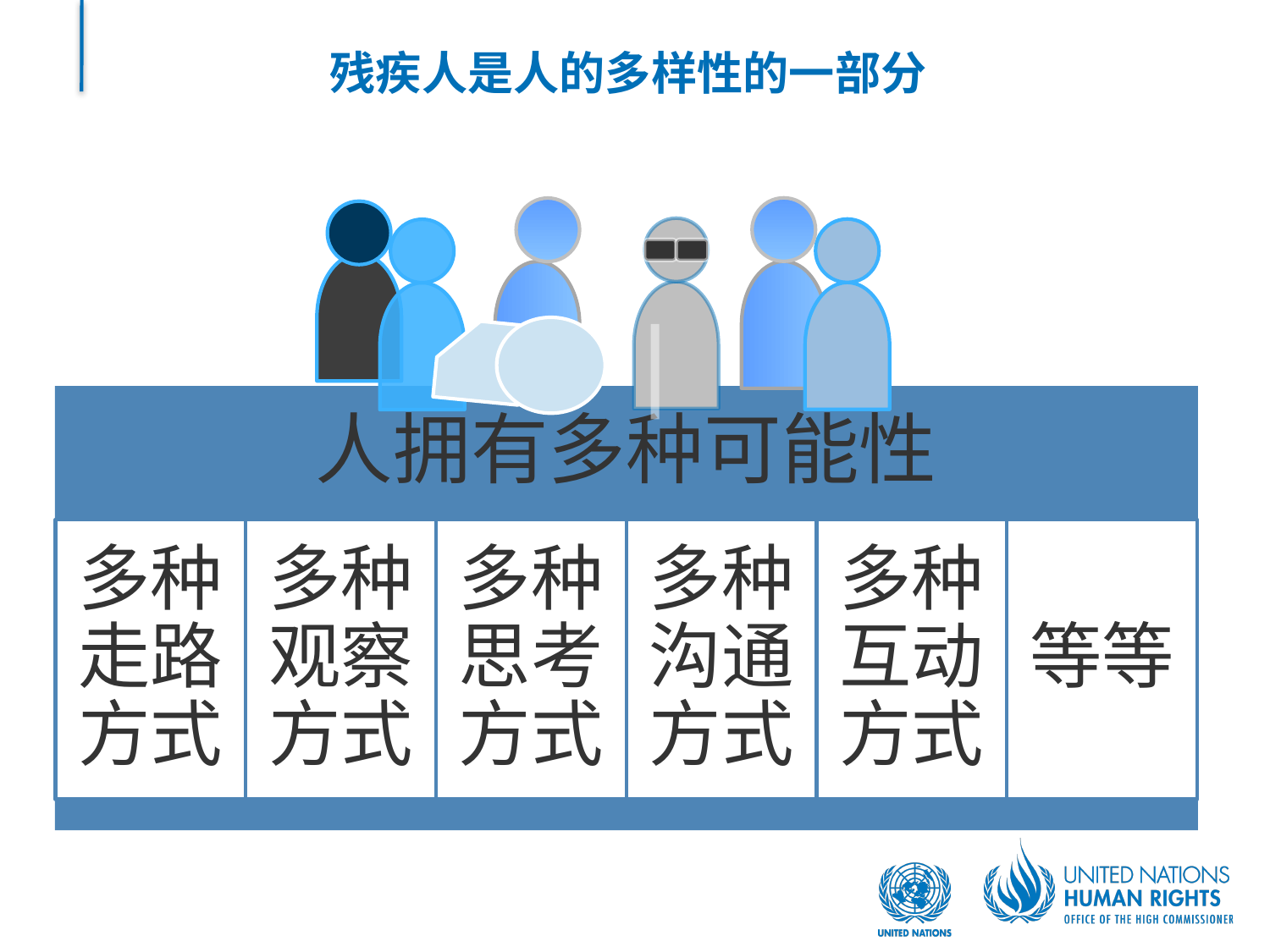

# 残疾人是人的多样性的一部分

人拥有多种可能性
多种走路方式
多种观察方式
多种思考方式
多种沟通方式
多种互动方式
等等